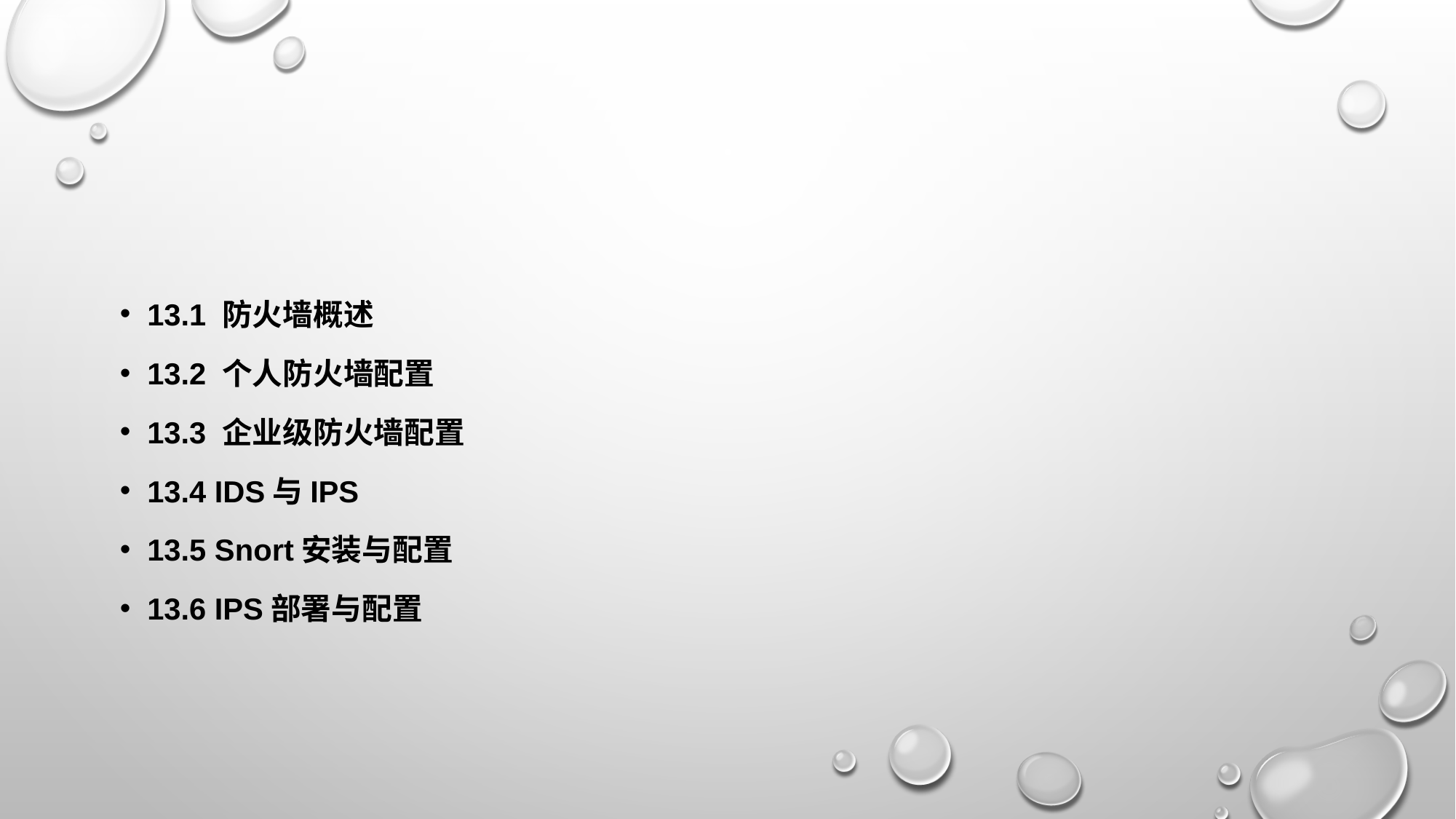

#
13.1 防火墙概述
13.2 个人防火墙配置
13.3 企业级防火墙配置
13.4 IDS与IPS
13.5 Snort安装与配置
13.6 IPS部署与配置